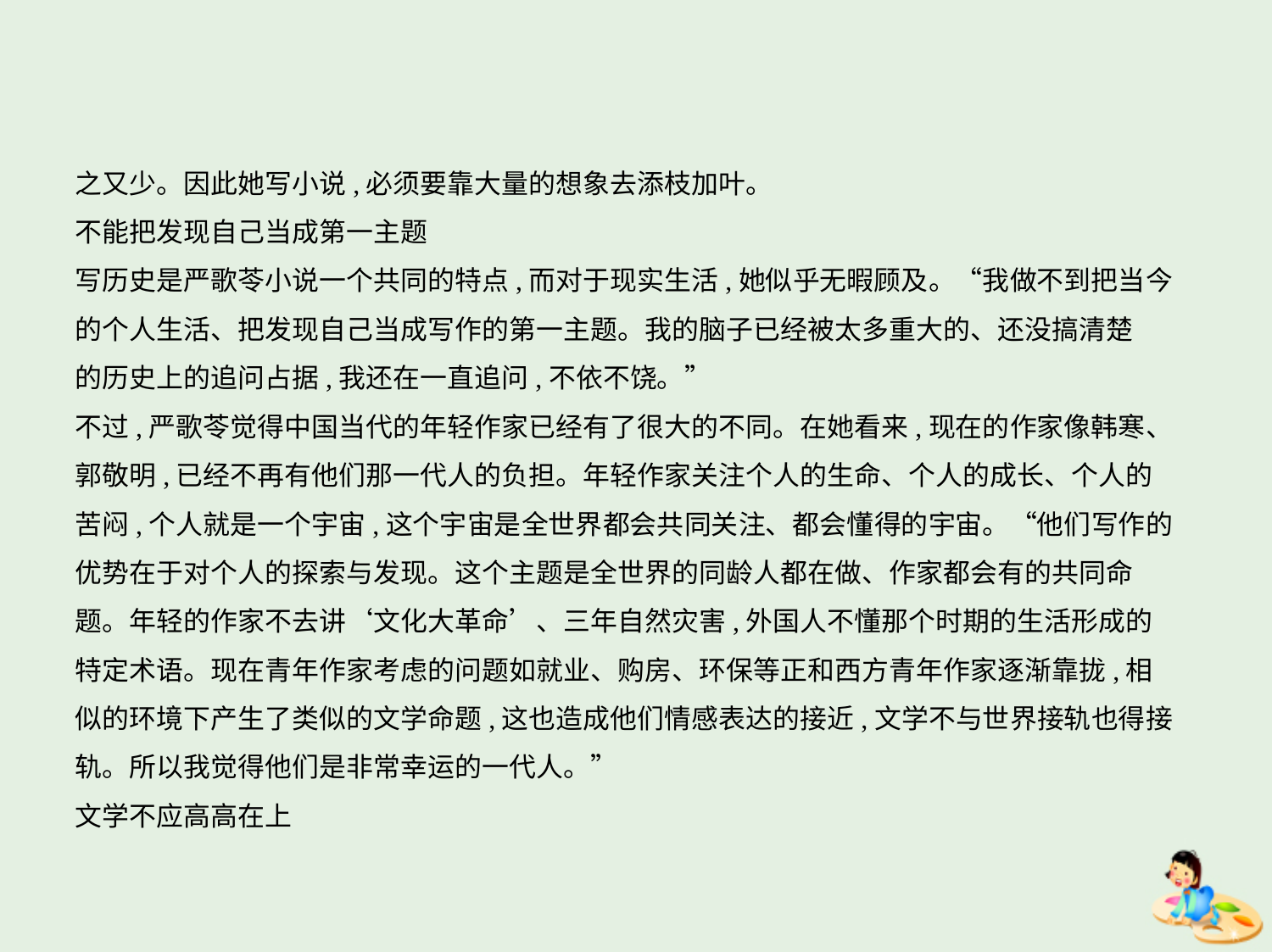

之又少。因此她写小说,必须要靠大量的想象去添枝加叶。
不能把发现自己当成第一主题
写历史是严歌苓小说一个共同的特点,而对于现实生活,她似乎无暇顾及。“我做不到把当今
的个人生活、把发现自己当成写作的第一主题。我的脑子已经被太多重大的、还没搞清楚
的历史上的追问占据,我还在一直追问,不依不饶。”
不过,严歌苓觉得中国当代的年轻作家已经有了很大的不同。在她看来,现在的作家像韩寒、
郭敬明,已经不再有他们那一代人的负担。年轻作家关注个人的生命、个人的成长、个人的
苦闷,个人就是一个宇宙,这个宇宙是全世界都会共同关注、都会懂得的宇宙。“他们写作的
优势在于对个人的探索与发现。这个主题是全世界的同龄人都在做、作家都会有的共同命
题。年轻的作家不去讲‘文化大革命’、三年自然灾害,外国人不懂那个时期的生活形成的
特定术语。现在青年作家考虑的问题如就业、购房、环保等正和西方青年作家逐渐靠拢,相
似的环境下产生了类似的文学命题,这也造成他们情感表达的接近,文学不与世界接轨也得接
轨。所以我觉得他们是非常幸运的一代人。”
文学不应高高在上